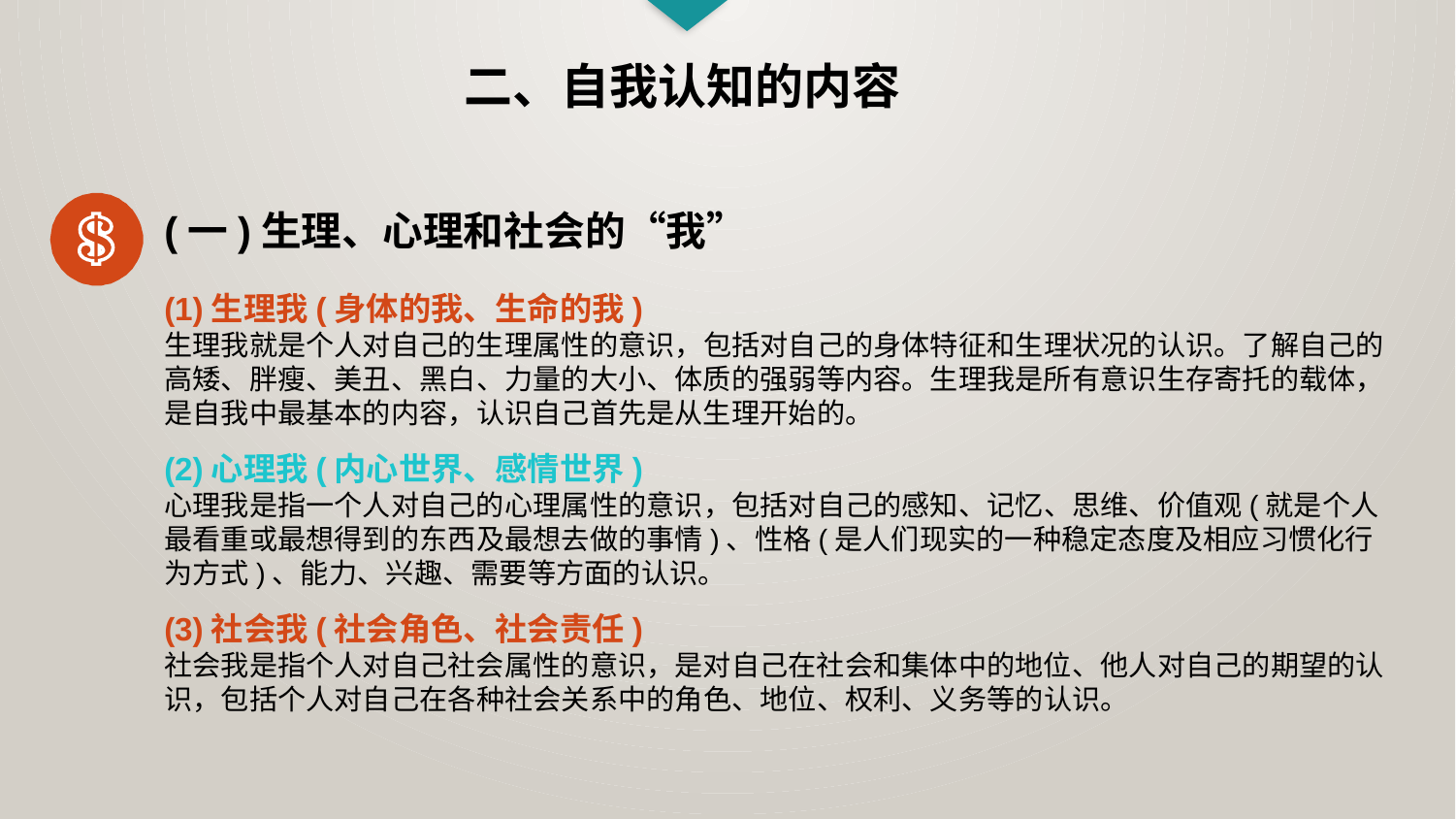

二、自我认知的内容

(一)生理、心理和社会的“我”

(1)生理我(身体的我、生命的我)
生理我就是个人对自己的生理属性的意识，包括对自己的身体特征和生理状况的认识。了解自己的高矮、胖瘦、美丑、黑白、力量的大小、体质的强弱等内容。生理我是所有意识生存寄托的载体，是自我中最基本的内容，认识自己首先是从生理开始的。
(2)心理我(内心世界、感情世界)
心理我是指一个人对自己的心理属性的意识，包括对自己的感知、记忆、思维、价值观(就是个人最看重或最想得到的东西及最想去做的事情)、性格(是人们现实的一种稳定态度及相应习惯化行为方式)、能力、兴趣、需要等方面的认识。
(3)社会我(社会角色、社会责任)
社会我是指个人对自己社会属性的意识，是对自己在社会和集体中的地位、他人对自己的期望的认识，包括个人对自己在各种社会关系中的角色、地位、权利、义务等的认识。
9